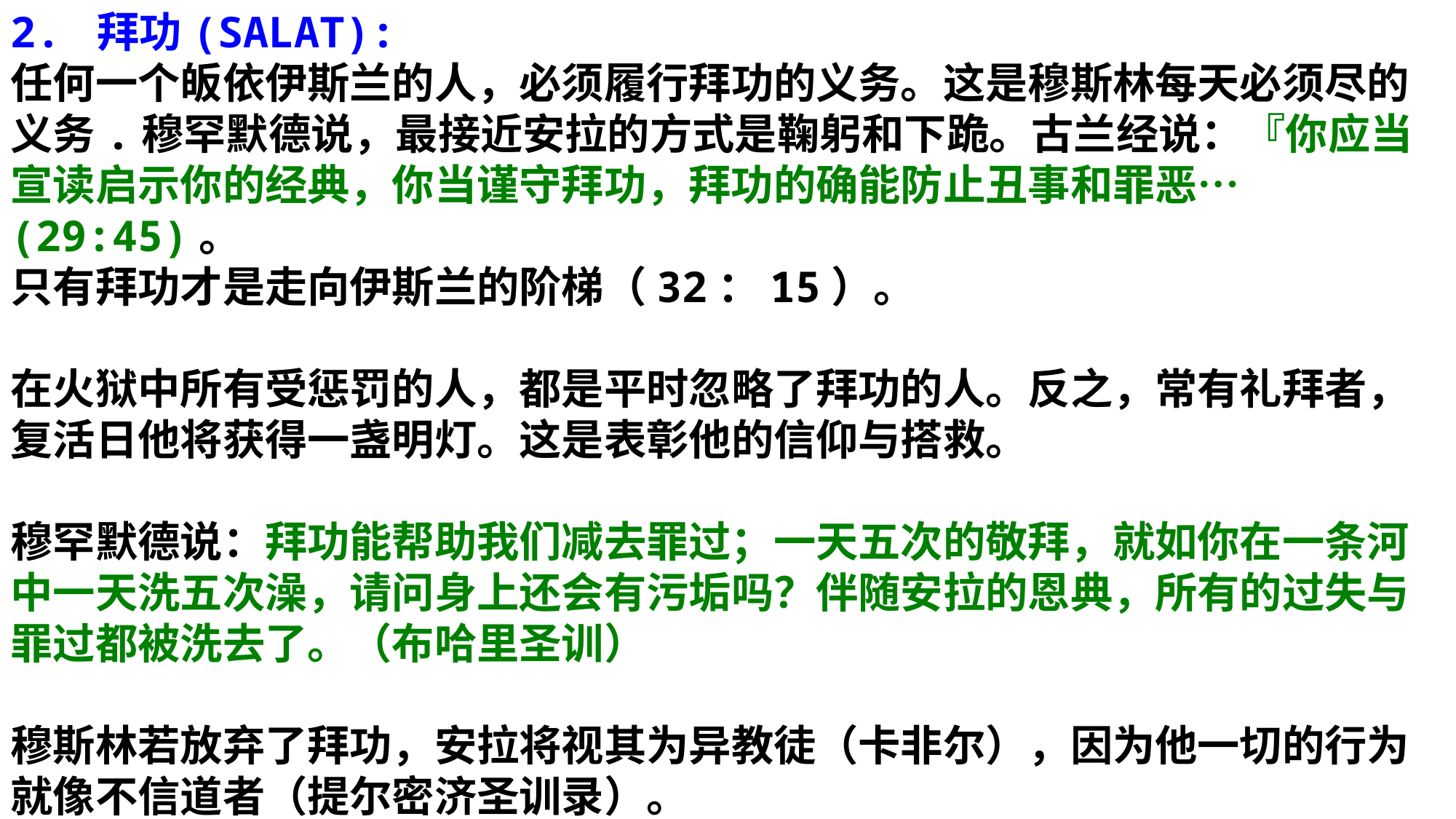

2. 拜功(SALAT):
任何一个皈依伊斯兰的人，必须履行拜功的义务。这是穆斯林每天必须尽的义务.穆罕默德说，最接近安拉的方式是鞠躬和下跪。古兰经说：『你应当宣读启示你的经典，你当谨守拜功，拜功的确能防止丑事和罪恶…(29:45)。
只有拜功才是走向伊斯兰的阶梯（32：15）。

在火狱中所有受惩罚的人，都是平时忽略了拜功的人。反之，常有礼拜者，复活日他将获得一盏明灯。这是表彰他的信仰与搭救。

穆罕默德说：拜功能帮助我们减去罪过；一天五次的敬拜，就如你在一条河中一天洗五次澡，请问身上还会有污垢吗？伴随安拉的恩典，所有的过失与罪过都被洗去了。（布哈里圣训）

穆斯林若放弃了拜功，安拉将视其为异教徒（卡非尔），因为他一切的行为就像不信道者（提尔密济圣训录）。